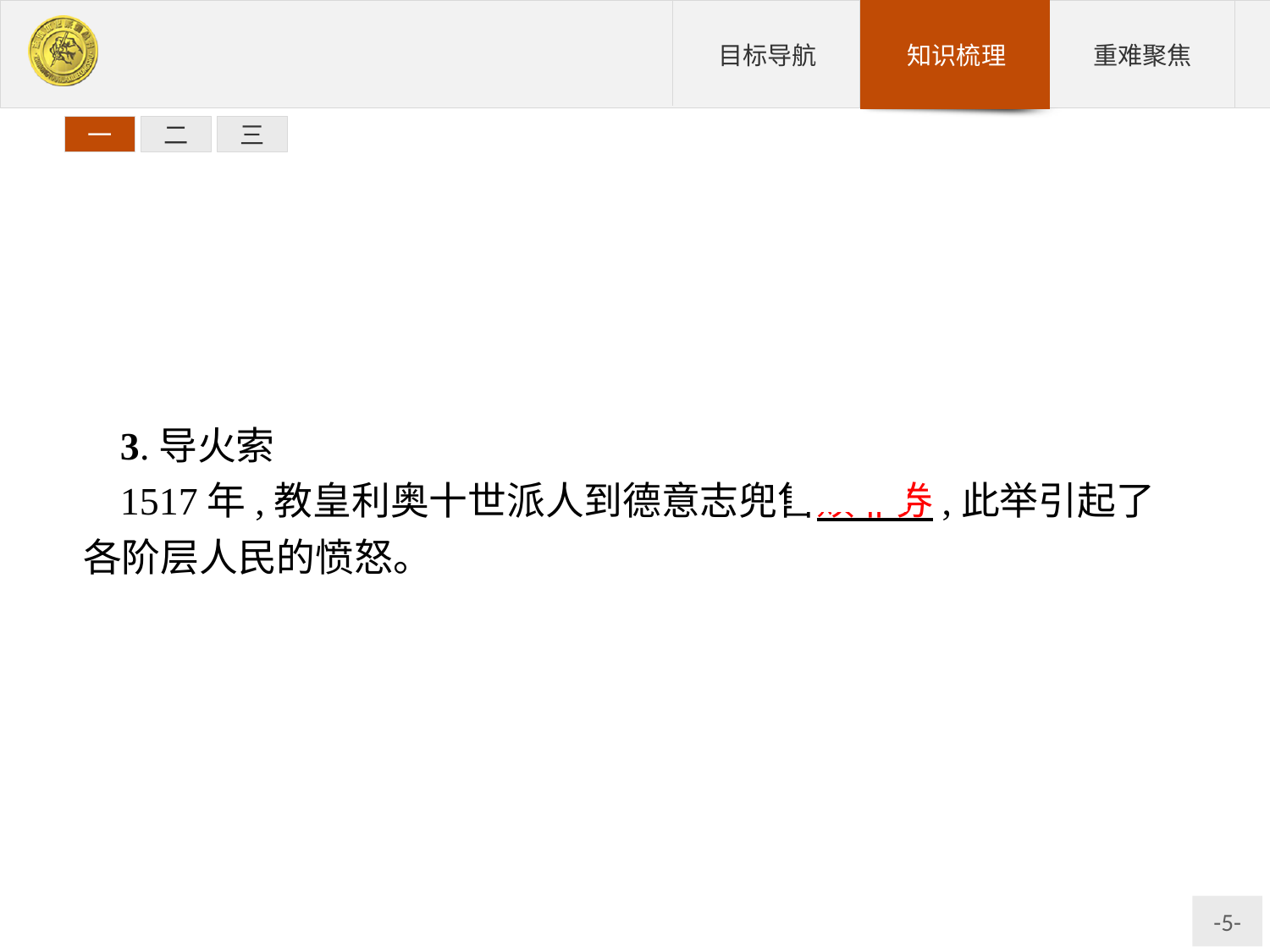

一
二
三
3.导火索
1517年,教皇利奥十世派人到德意志兜售赎罪券,此举引起了各阶层人民的愤怒。